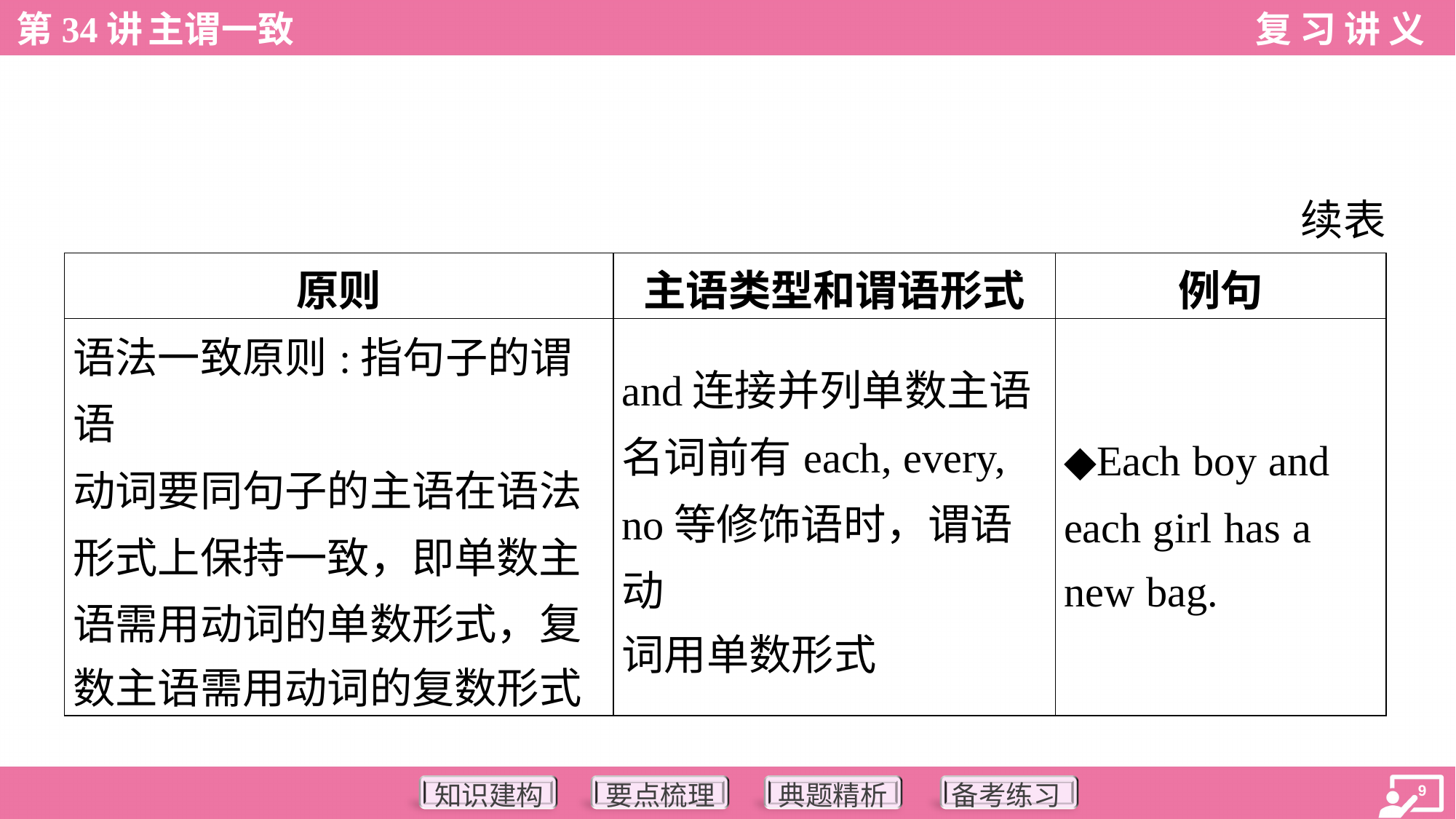

续表
| 原则 | 主语类型和谓语形式 | 例句 |
| --- | --- | --- |
| 语法一致原则:指句子的谓语 动词要同句子的主语在语法 形式上保持一致，即单数主 语需用动词的单数形式，复 数主语需用动词的复数形式 | and连接并列单数主语 名词前有each, every, no等修饰语时，谓语动 词用单数形式 | ◆Each boy and each girl has a new bag. |